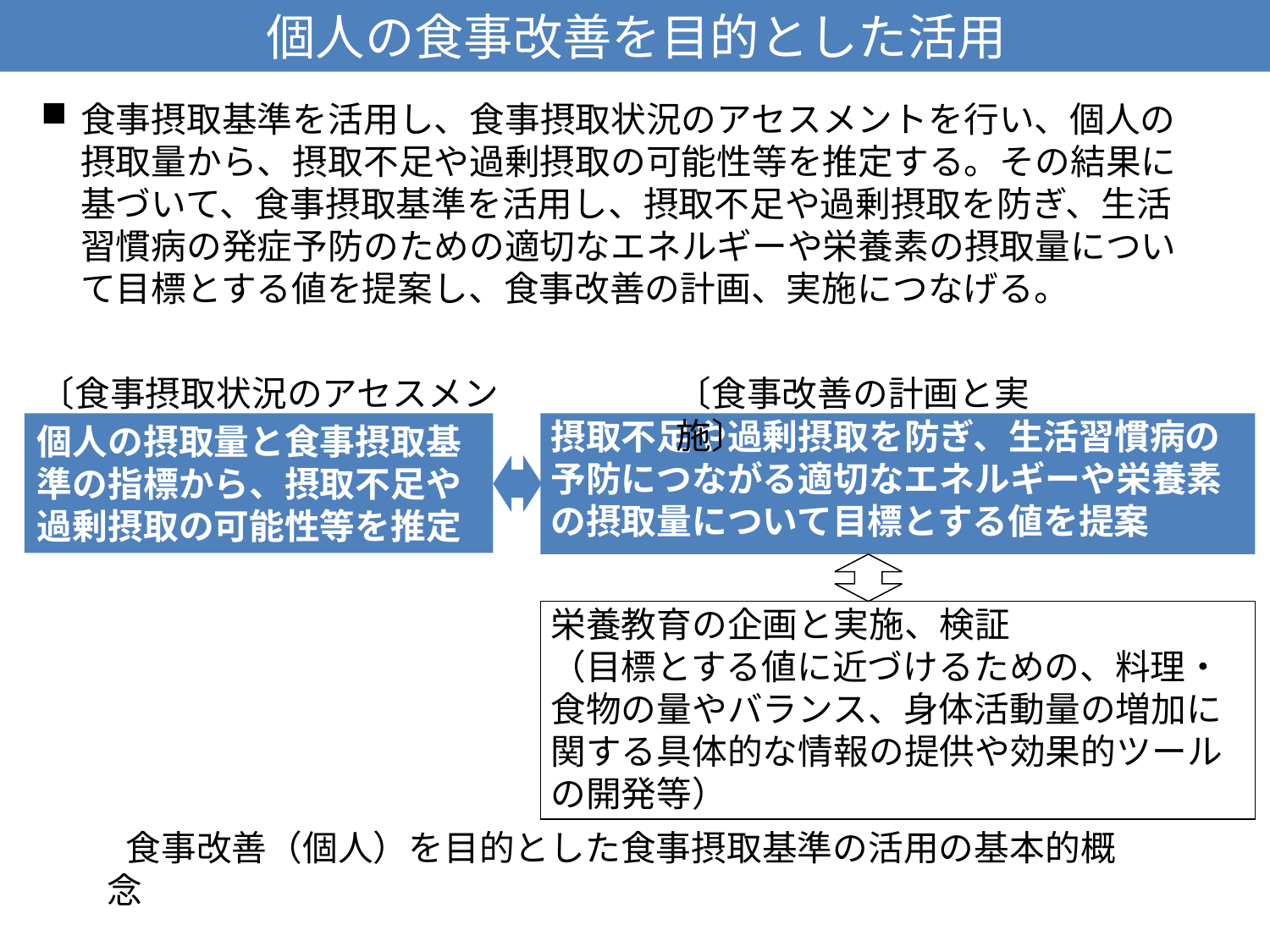

個人の食事改善を目的とした活用
食事摂取基準を活用し、食事摂取状況のアセスメントを行い、個人の摂取量から、摂取不足や過剰摂取の可能性等を推定する。その結果に基づいて、食事摂取基準を活用し、摂取不足や過剰摂取を防ぎ、生活習慣病の発症予防のための適切なエネルギーや栄養素の摂取量について目標とする値を提案し、食事改善の計画、実施につなげる。

〔食事摂取状況のアセスメント〕
〔食事改善の計画と実施〕
個人の摂取量と食事摂取基準の指標から、摂取不足や過剰摂取の可能性等を推定
摂取不足や過剰摂取を防ぎ、生活習慣病の予防につながる適切なエネルギーや栄養素の摂取量について目標とする値を提案

栄養教育の企画と実施、検証
（目標とする値に近づけるための、料理・食物の量やバランス、身体活動量の増加に関する具体的な情報の提供や効果的ツールの開発等）
食事改善（個人）を目的とした食事摂取基準の活用の基本的概念